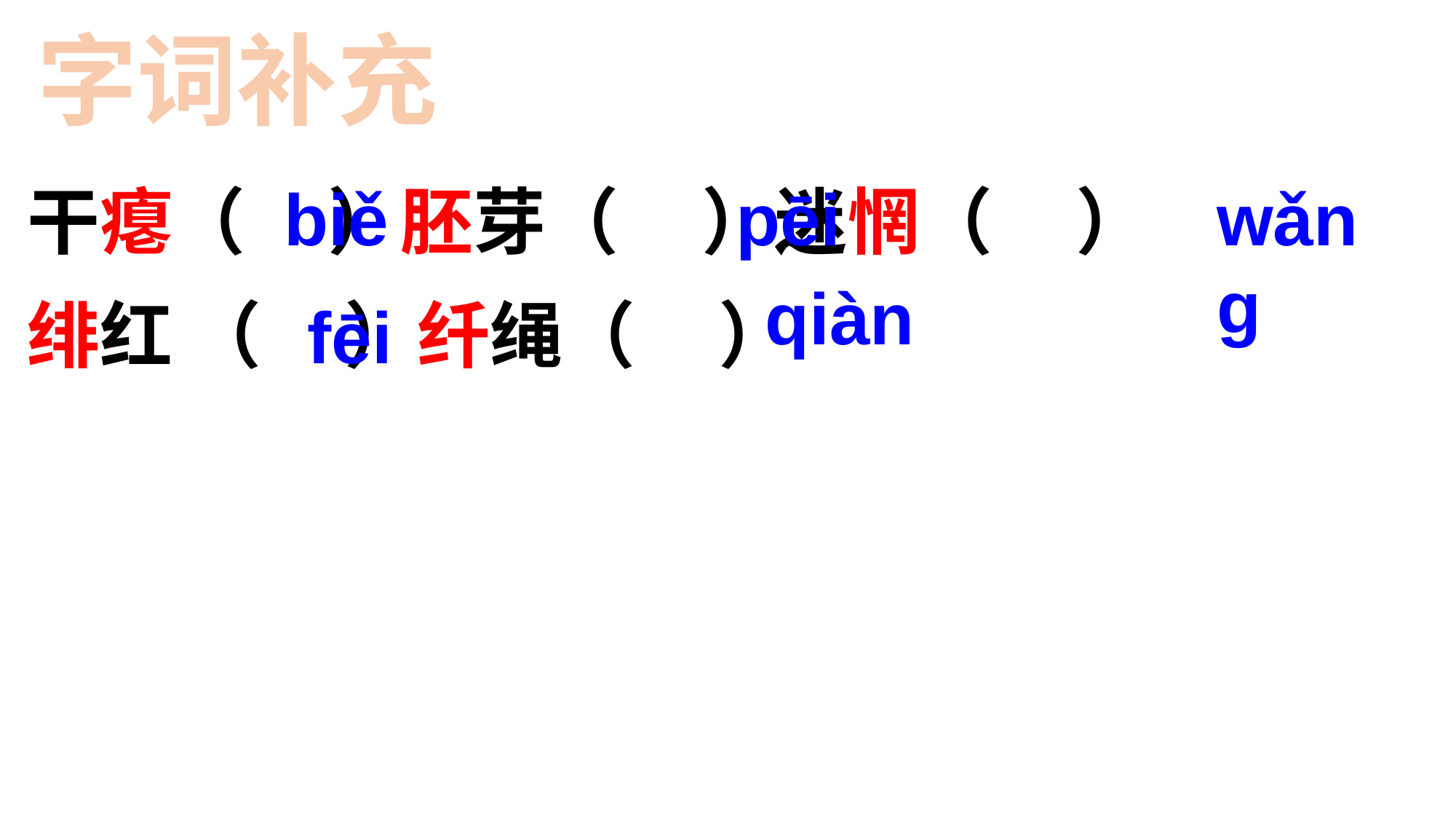

字词补充
干瘪（     ）胚芽（     ）迷惘（     ）
绯红 （     ）纤绳（     ）
 biě

pēi
wǎng
qiàn

fēi